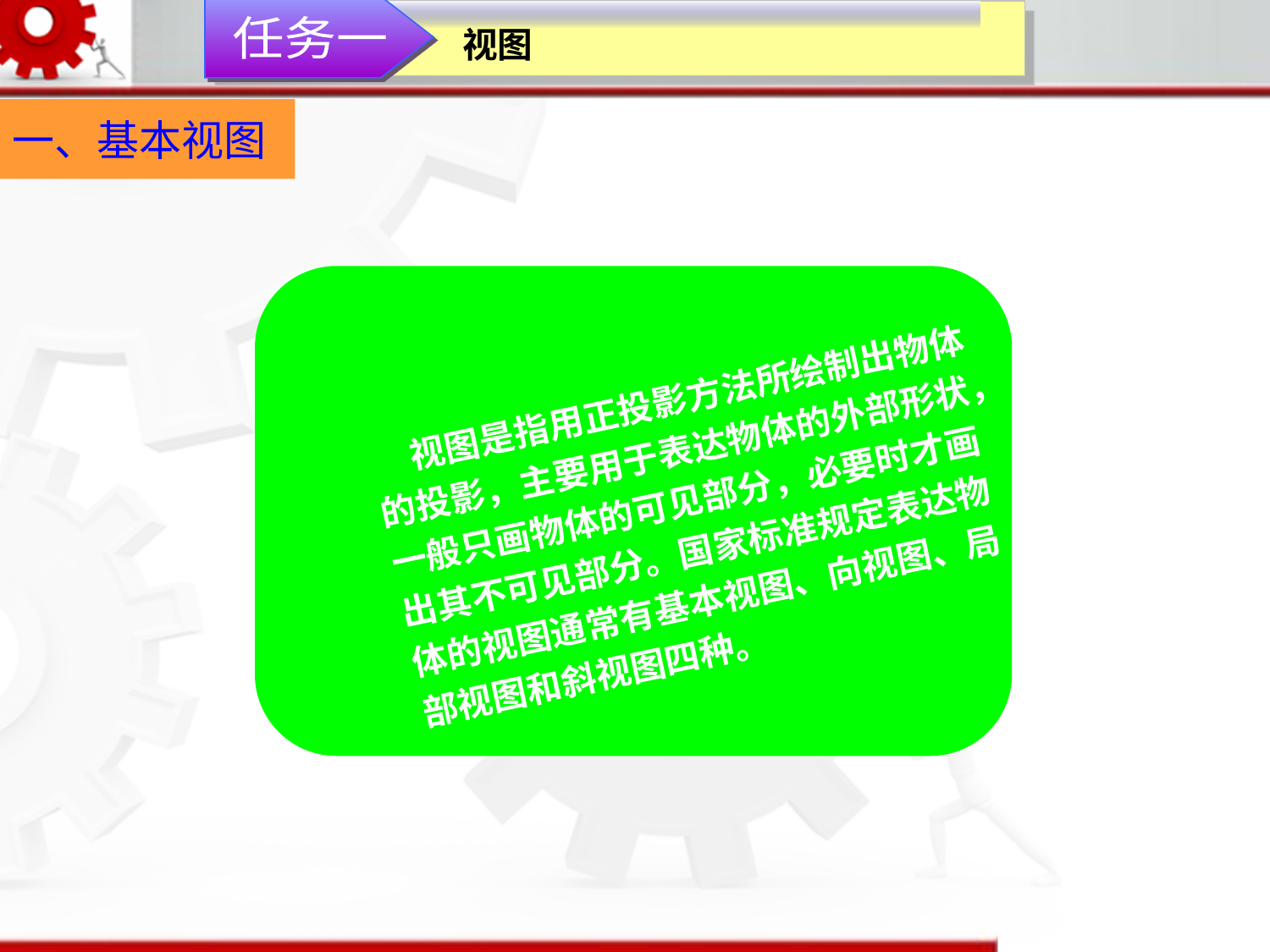

任务一
视图
一、基本视图

    视图是指用正投影方法所绘制出物体的投影，主要用于表达物体的外部形状，一般只画物体的可见部分，必要时才画出其不可见部分。国家标准规定表达物体的视图通常有基本视图、向视图、局部视图和斜视图四种。